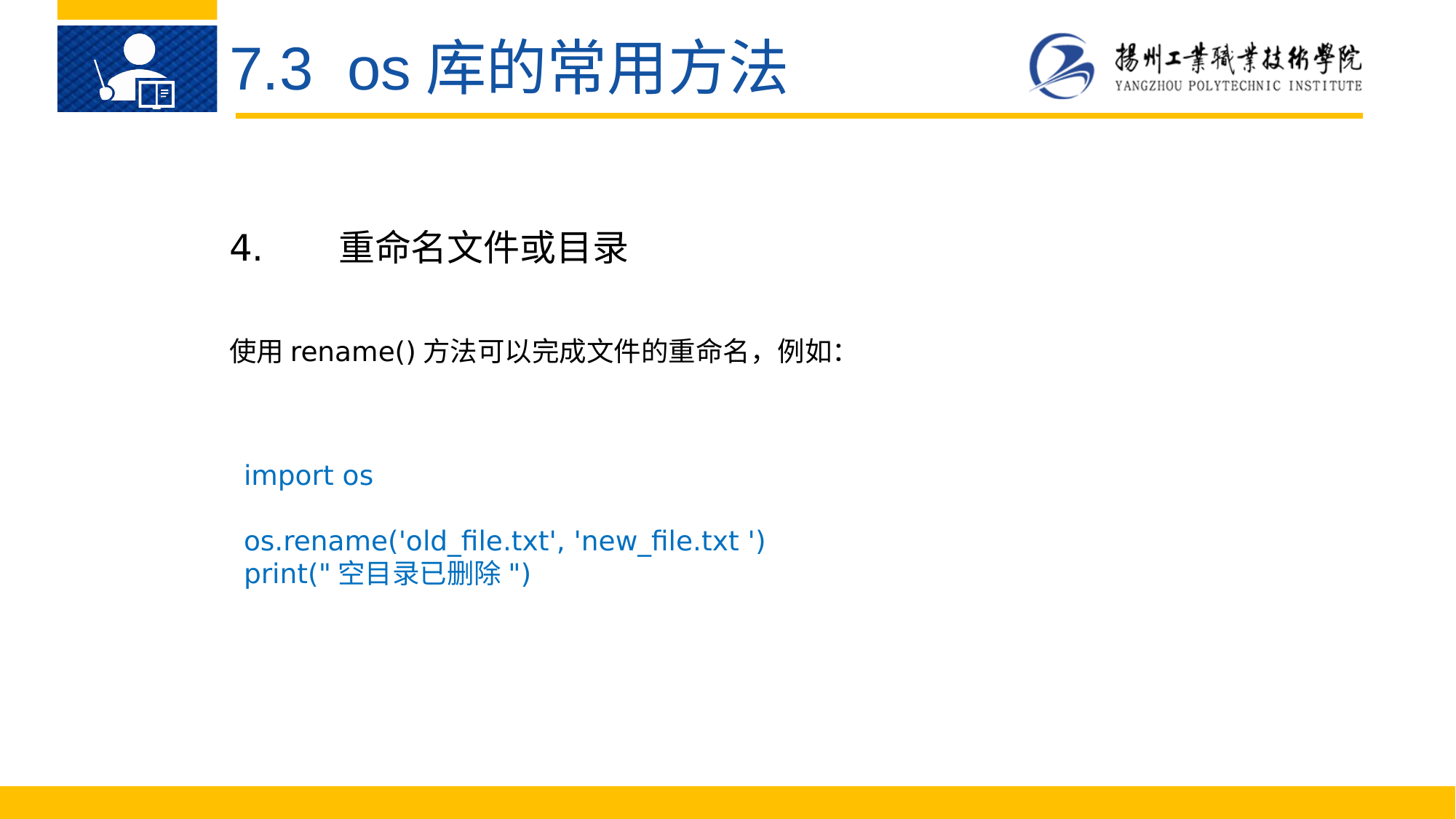

7.3  os库的常用方法
4.	重命名文件或目录
使用rename()方法可以完成文件的重命名，例如：
import os

os.rename('old_file.txt', 'new_file.txt ')
print("空目录已删除")